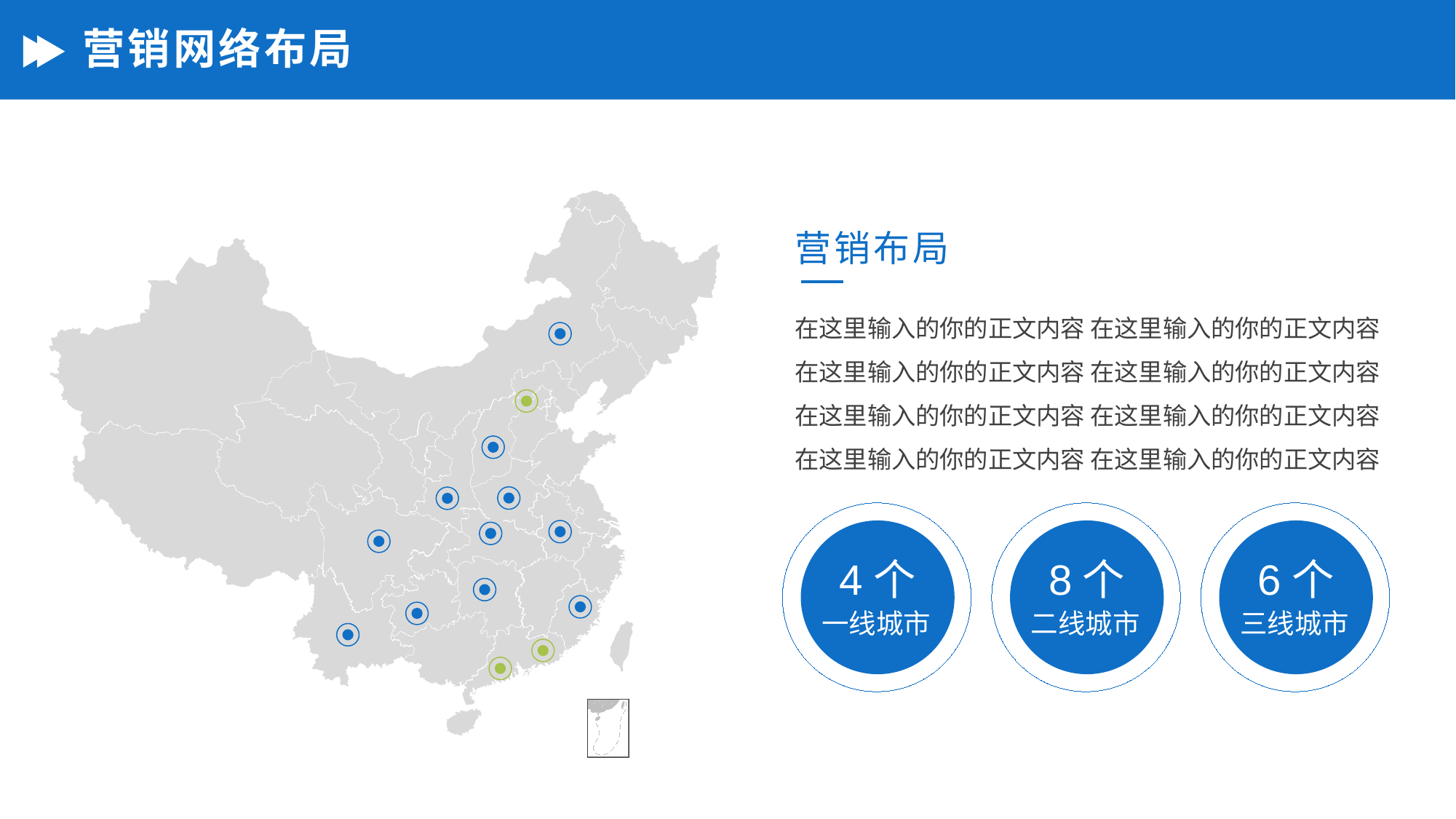

# 营销网络布局

营销布局

在这里输入的你的正文内容 在这里输入的你的正文内容
在这里输入的你的正文内容 在这里输入的你的正文内容
在这里输入的你的正文内容 在这里输入的你的正文内容
在这里输入的你的正文内容 在这里输入的你的正文内容

4个
一线城市

8个
二线城市

6个
三线城市